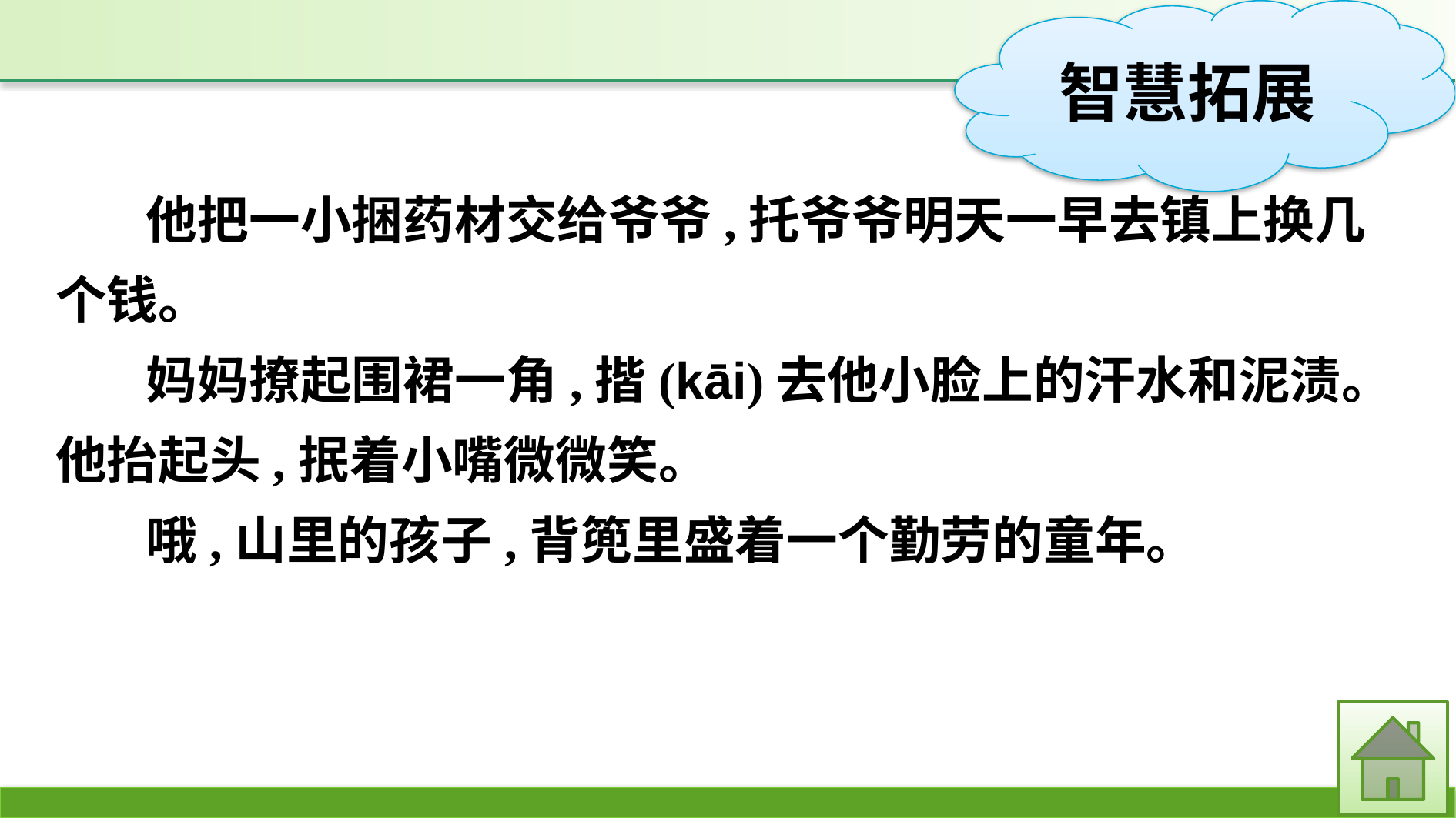

他把一小捆药材交给爷爷,托爷爷明天一早去镇上换几个钱。
妈妈撩起围裙一角,揩(kāi)去他小脸上的汗水和泥渍。他抬起头,抿着小嘴微微笑。
哦,山里的孩子,背篼里盛着一个勤劳的童年。